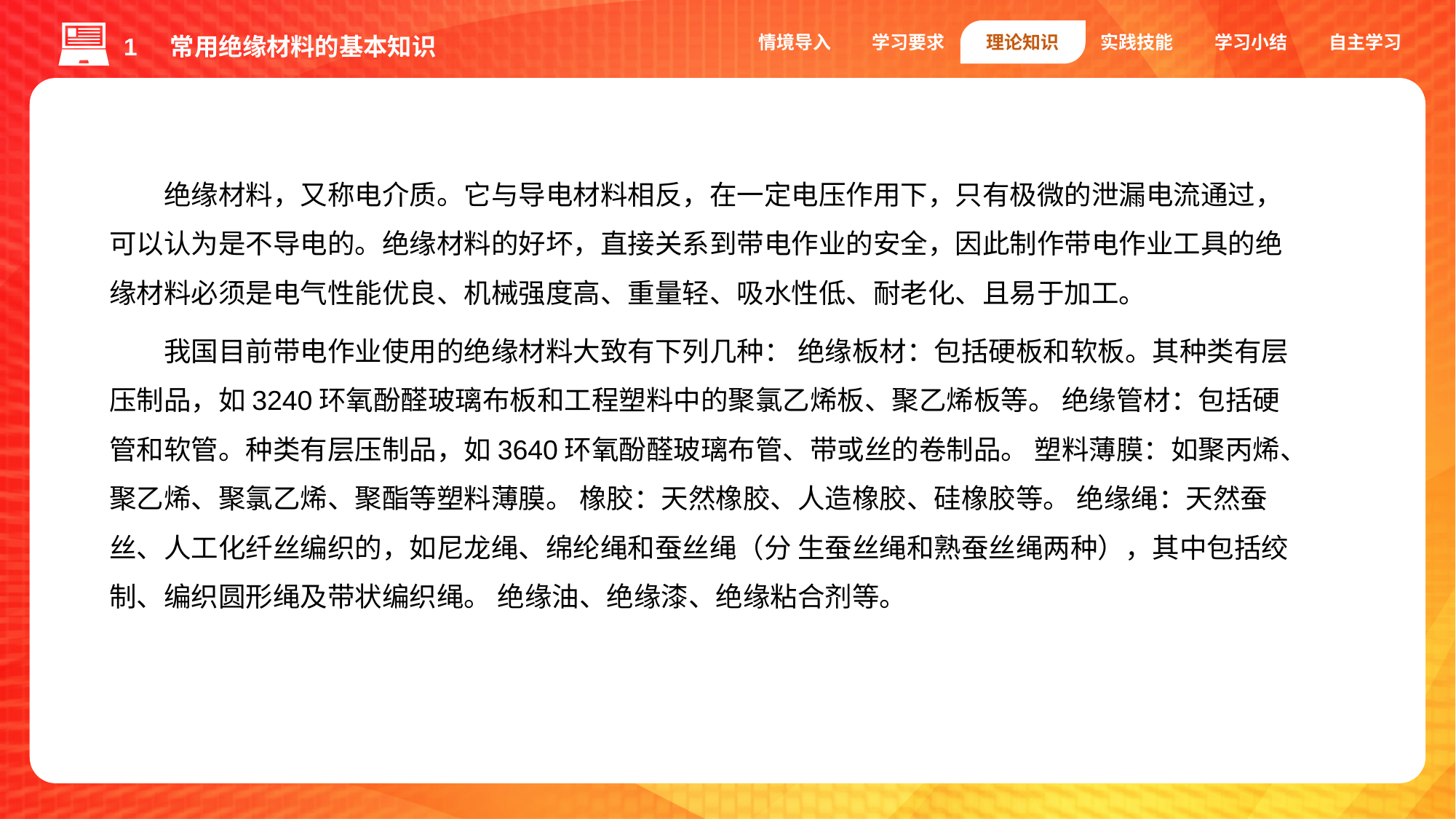

情境导入
学习要求
理论知识
实践技能
学习小结
自主学习

1    常用绝缘材料的基本知识
绝缘材料，又称电介质。它与导电材料相反，在一定电压作用下，只有极微的泄漏电流通过，可以认为是不导电的。绝缘材料的好坏，直接关系到带电作业的安全，因此制作带电作业工具的绝缘材料必须是电气性能优良、机械强度高、重量轻、吸水性低、耐老化、且易于加工。
我国目前带电作业使用的绝缘材料大致有下列几种： 绝缘板材：包括硬板和软板。其种类有层压制品，如3240环氧酚醛玻璃布板和工程塑料中的聚氯乙烯板、聚乙烯板等。 绝缘管材：包括硬管和软管。种类有层压制品，如3640环氧酚醛玻璃布管、带或丝的卷制品。 塑料薄膜：如聚丙烯、聚乙烯、聚氯乙烯、聚酯等塑料薄膜。 橡胶：天然橡胶、人造橡胶、硅橡胶等。 绝缘绳：天然蚕丝、人工化纤丝编织的，如尼龙绳、绵纶绳和蚕丝绳（分 生蚕丝绳和熟蚕丝绳两种），其中包括绞制、编织圆形绳及带状编织绳。 绝缘油、绝缘漆、绝缘粘合剂等。